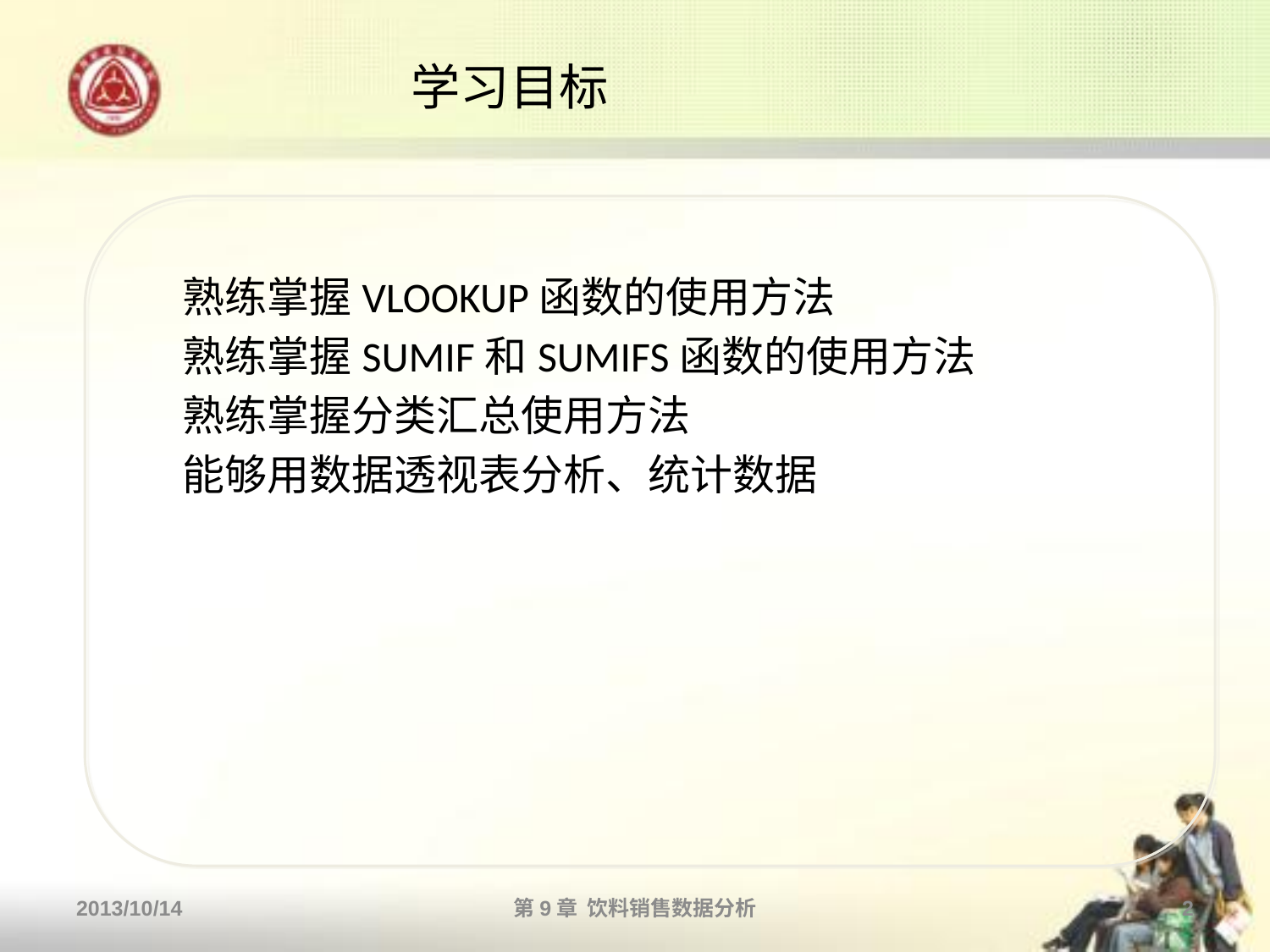

# 学习目标

熟练掌握VLOOKUP函数的使用方法
熟练掌握SUMIF和SUMIFS函数的使用方法
熟练掌握分类汇总使用方法
能够用数据透视表分析、统计数据
2013/10/14
第9章  饮料销售数据分析
2